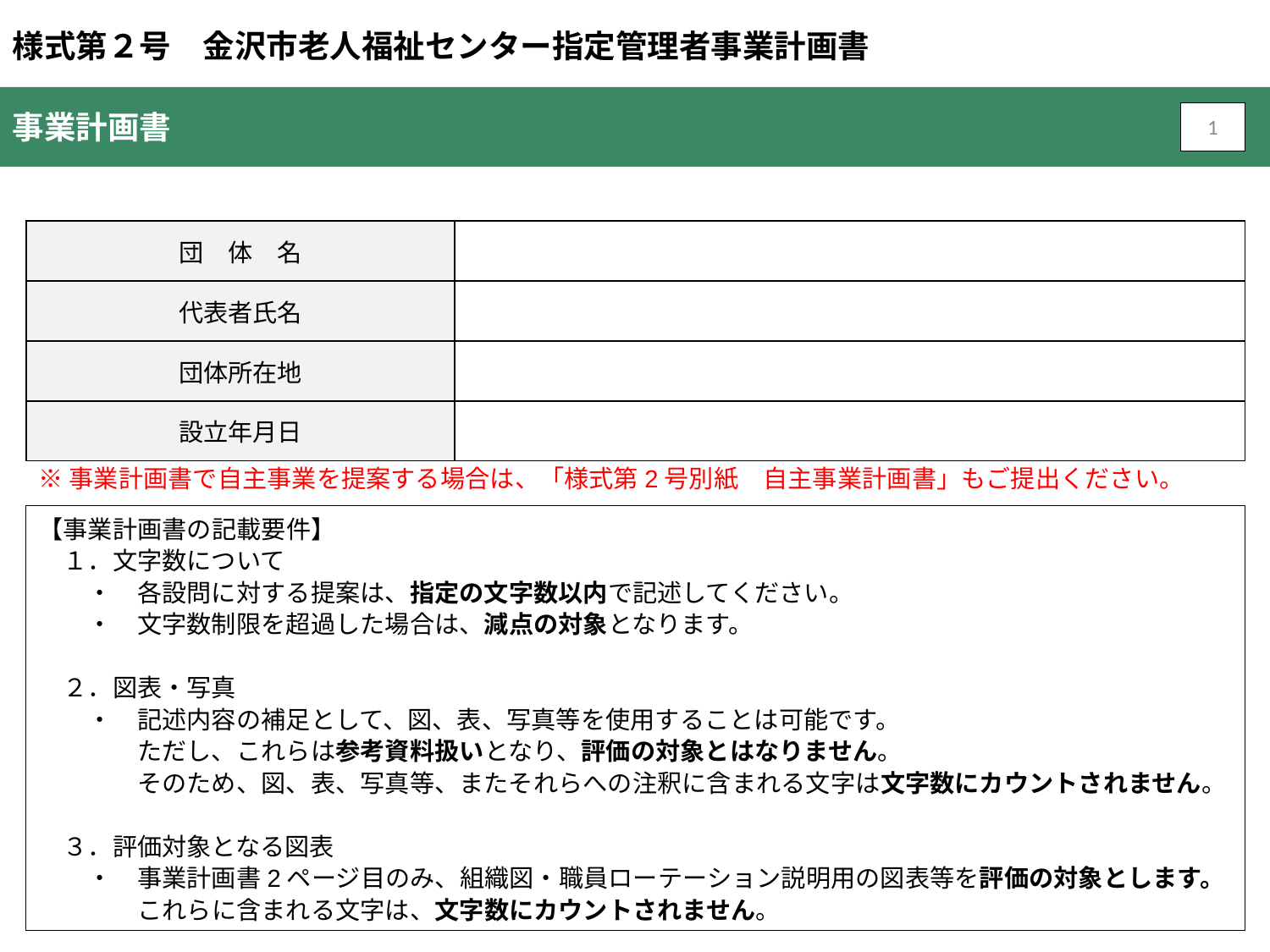

様式第２号　金沢市老人福祉センター指定管理者事業計画書
事業計画書
1
| 団　体　名 |  |
| --- | --- |
| 代表者氏名 |  |
| 団体所在地 |  |
| 設立年月日 |  |
※事業計画書で自主事業を提案する場合は、「様式第2号別紙　自主事業計画書」もご提出ください。
【事業計画書の記載要件】
　１．文字数について
　　・　各設問に対する提案は、指定の文字数以内で記述してください。
　　・　文字数制限を超過した場合は、減点の対象となります。

　２．図表・写真
　　・　記述内容の補足として、図、表、写真等を使用することは可能です。
　　　　ただし、これらは参考資料扱いとなり、評価の対象とはなりません。
　　　　そのため、図、表、写真等、またそれらへの注釈に含まれる文字は文字数にカウントされません。

　３．評価対象となる図表
　　・　事業計画書2ページ目のみ、組織図・職員ローテーション説明用の図表等を評価の対象とします。
　　　　これらに含まれる文字は、文字数にカウントされません。